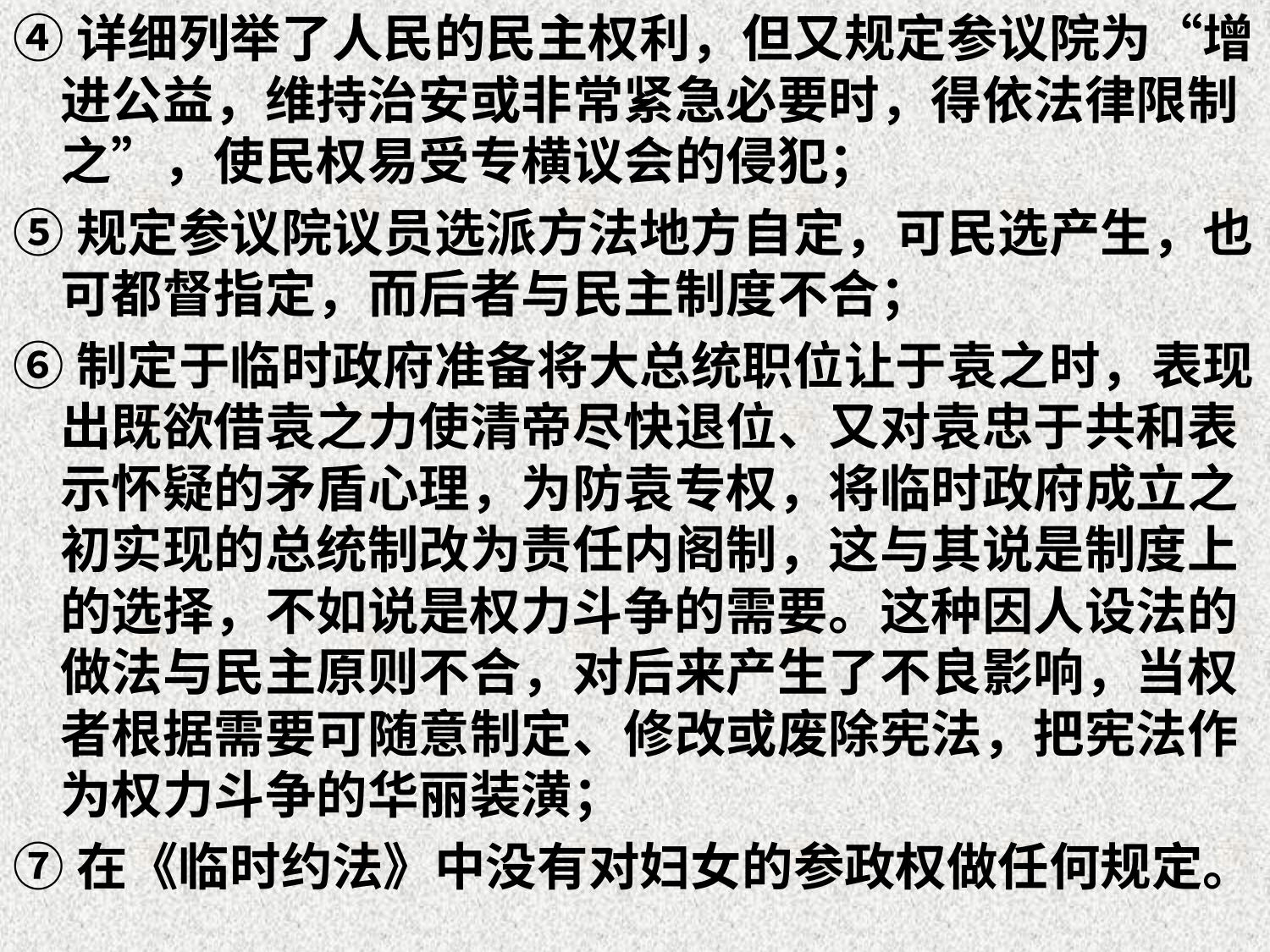

④详细列举了人民的民主权利，但又规定参议院为“增进公益，维持治安或非常紧急必要时，得依法律限制之”，使民权易受专横议会的侵犯；
⑤规定参议院议员选派方法地方自定，可民选产生，也可都督指定，而后者与民主制度不合；
⑥制定于临时政府准备将大总统职位让于袁之时，表现出既欲借袁之力使清帝尽快退位、又对袁忠于共和表示怀疑的矛盾心理，为防袁专权，将临时政府成立之初实现的总统制改为责任内阁制，这与其说是制度上的选择，不如说是权力斗争的需要。这种因人设法的做法与民主原则不合，对后来产生了不良影响，当权者根据需要可随意制定、修改或废除宪法，把宪法作为权力斗争的华丽装潢；
⑦在《临时约法》中没有对妇女的参政权做任何规定。